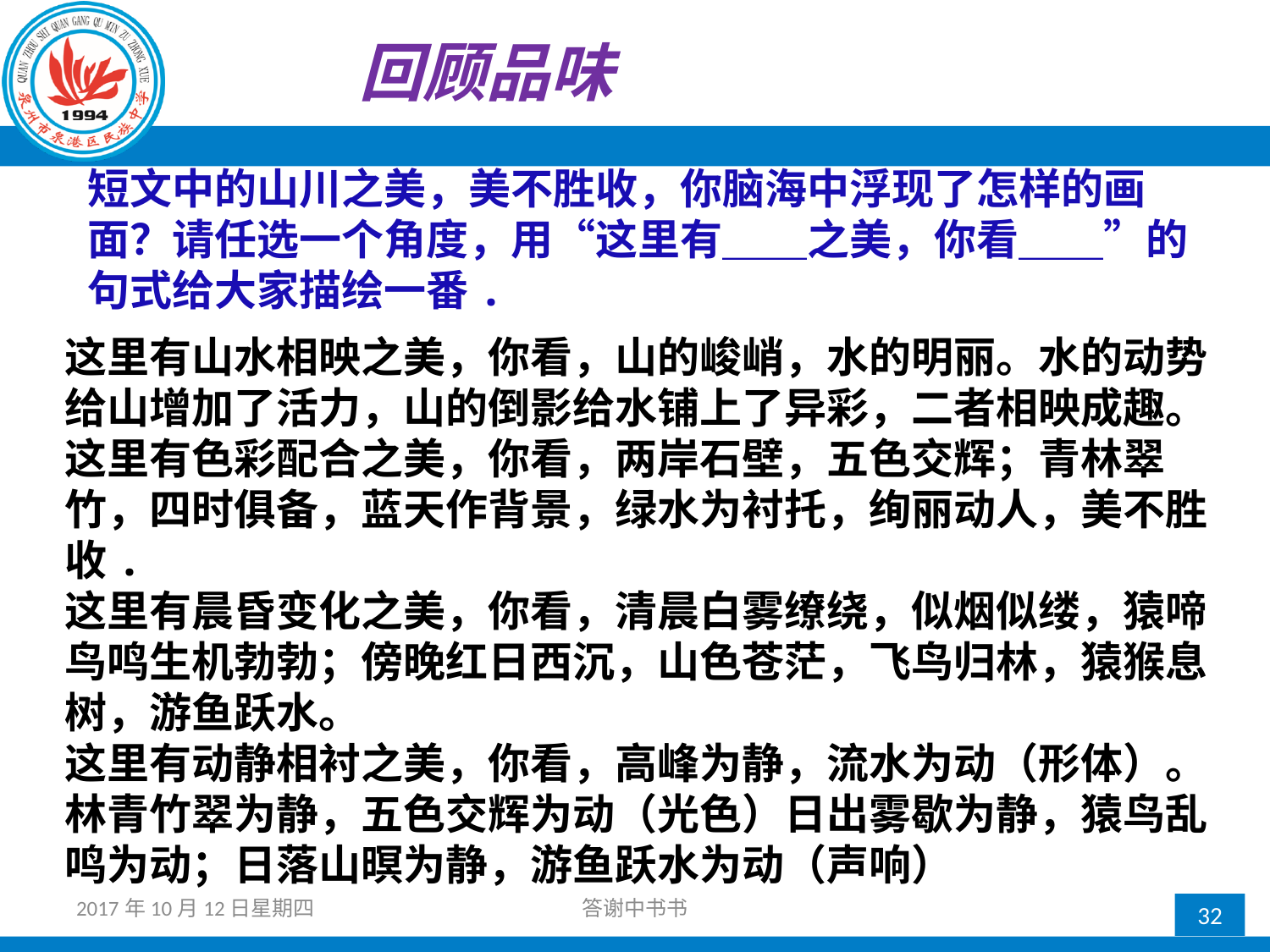

回顾品味
短文中的山川之美，美不胜收，你脑海中浮现了怎样的画面？请任选一个角度，用“这里有＿＿之美，你看＿＿”的句式给大家描绘一番.

这里有山水相映之美，你看，山的峻峭，水的明丽。水的动势给山增加了活力，山的倒影给水铺上了异彩，二者相映成趣。
这里有色彩配合之美，你看，两岸石壁，五色交辉；青林翠竹，四时俱备，蓝天作背景，绿水为衬托，绚丽动人，美不胜收.
这里有晨昏变化之美，你看，清晨白雾缭绕，似烟似缕，猿啼鸟鸣生机勃勃；傍晚红日西沉，山色苍茫，飞鸟归林，猿猴息树，游鱼跃水。
这里有动静相衬之美，你看，高峰为静，流水为动（形体）。林青竹翠为静，五色交辉为动（光色）日出雾歇为静，猿鸟乱鸣为动；日落山暝为静，游鱼跃水为动（声响）

2017年10月12日星期四
答谢中书书